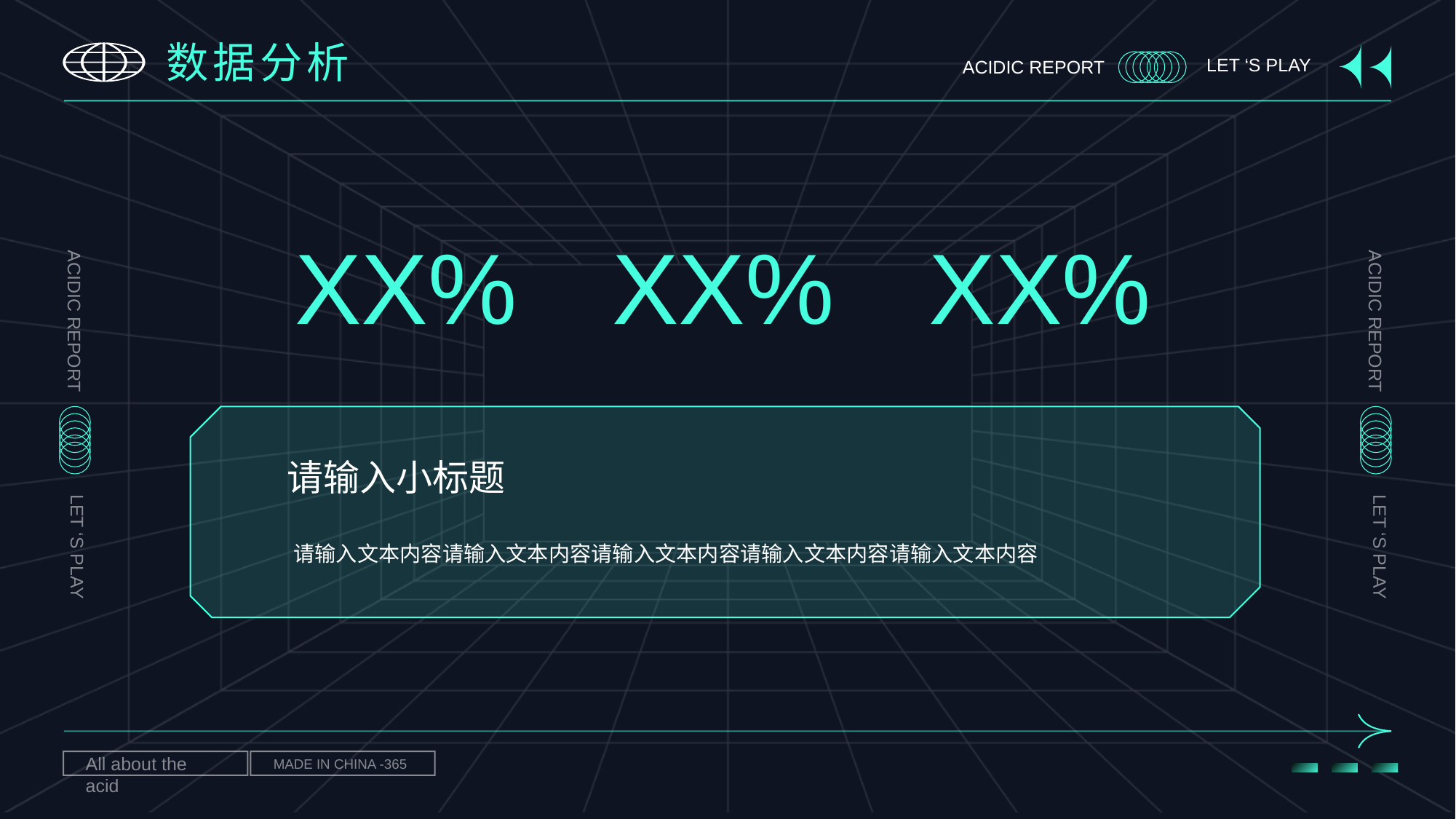

# 数据分析
XX%
XX%
XX%

请输入小标题
请输入文本内容请输入文本内容请输入文本内容请输入文本内容请输入文本内容